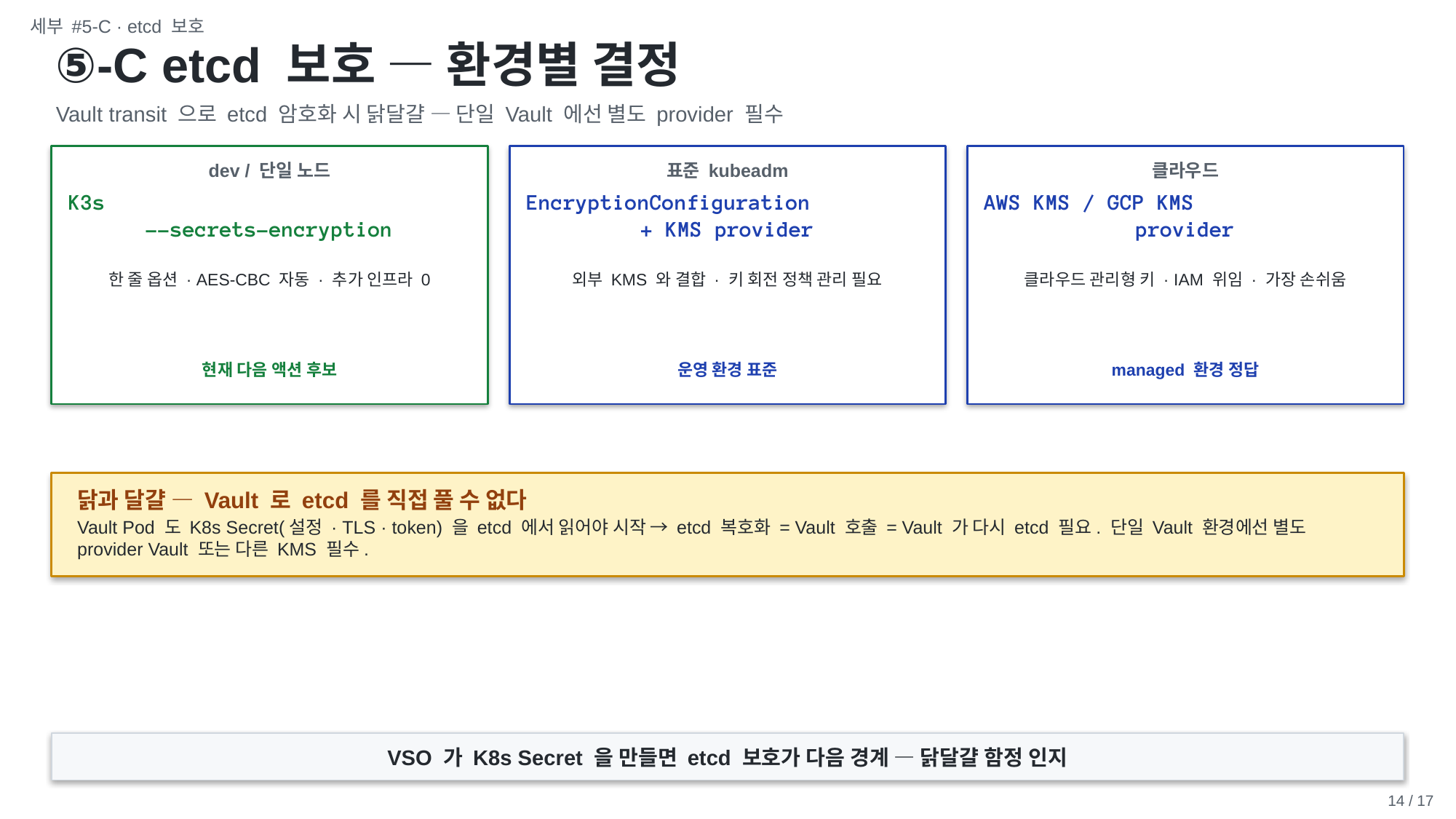

세부 #5-C · etcd 보호
⑤-C etcd 보호 — 환경별 결정
Vault transit 으로 etcd 암호화 시 닭달걀 — 단일 Vault 에선 별도 provider 필수

dev / 단일 노드
표준 kubeadm
클라우드
K3s
--secrets-encryption
EncryptionConfiguration
+ KMS provider
AWS KMS / GCP KMS
provider
한 줄 옵션 · AES-CBC 자동 · 추가 인프라 0
외부 KMS 와 결합 · 키 회전 정책 관리 필요
클라우드 관리형 키 · IAM 위임 · 가장 손쉬움
현재 다음 액션 후보
운영 환경 표준
managed 환경 정답

닭과 달걀 — Vault 로 etcd 를 직접 풀 수 없다
Vault Pod 도 K8s Secret(설정 · TLS · token) 을 etcd 에서 읽어야 시작 → etcd 복호화 = Vault 호출 = Vault 가 다시 etcd 필요. 단일 Vault 환경에선 별도 provider Vault 또는 다른 KMS 필수.
VSO 가 K8s Secret 을 만들면 etcd 보호가 다음 경계 — 닭달걀 함정 인지
14 / 17